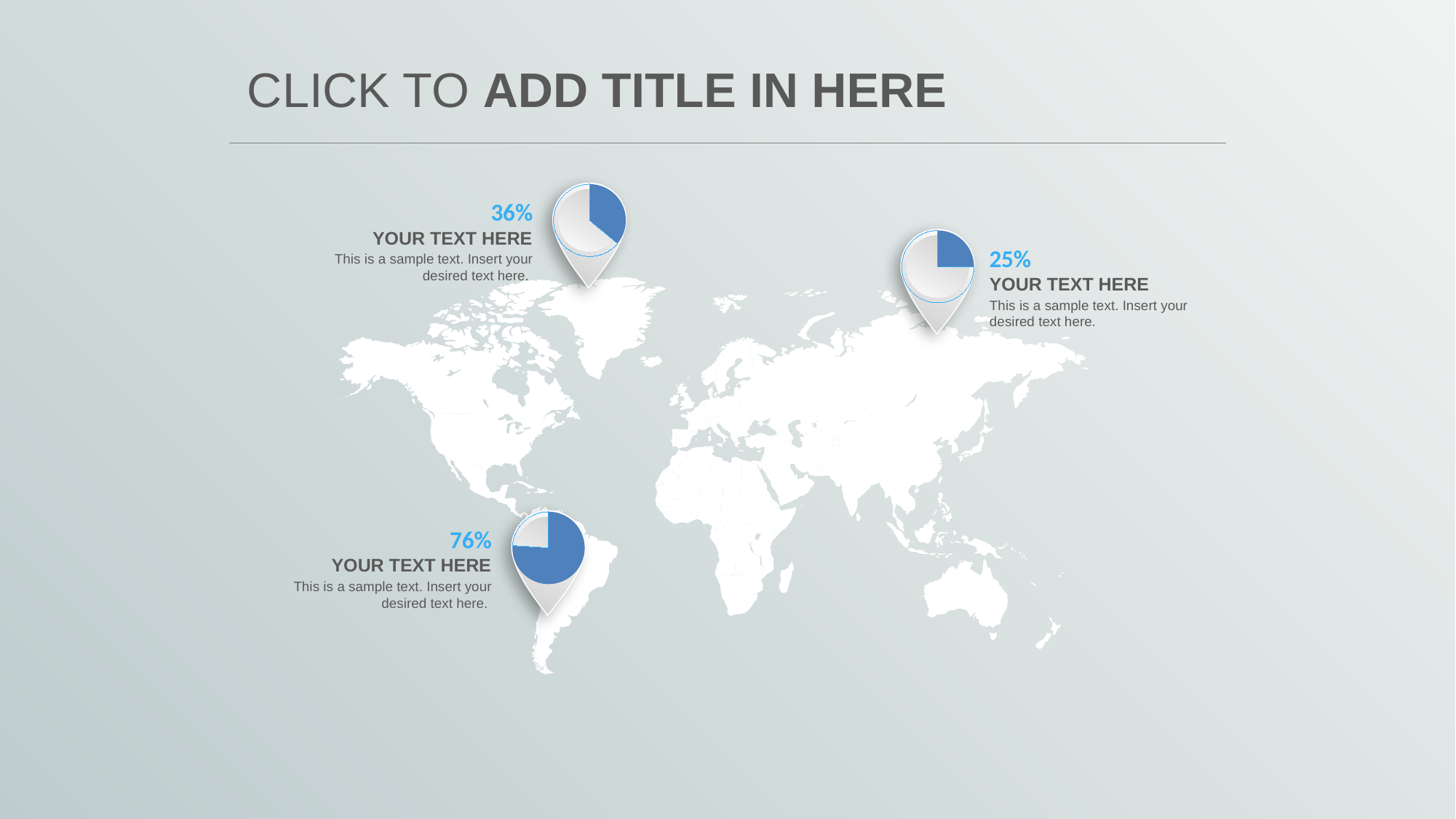

# CLICK TO ADD TITLE IN HERE

### Chart

| Category | 销售额 |
|---|---|
| 第一季度 | 36.0 |
| 第二季度 | 64.0 |

36%
YOUR TEXT HERE

### Chart

| Category | 销售额 |
|---|---|
| 第一季度 | 25.0 |
| 第二季度 | 75.0 |

25%
This is a sample text. Insert your desired text here.
YOUR TEXT HERE

This is a sample text. Insert your desired text here.

### Chart

| Category | 销售额 |
|---|---|
| 第一季度 | 76.0 |
| 第二季度 | 24.0 |

76%
YOUR TEXT HERE
This is a sample text. Insert your desired text here.